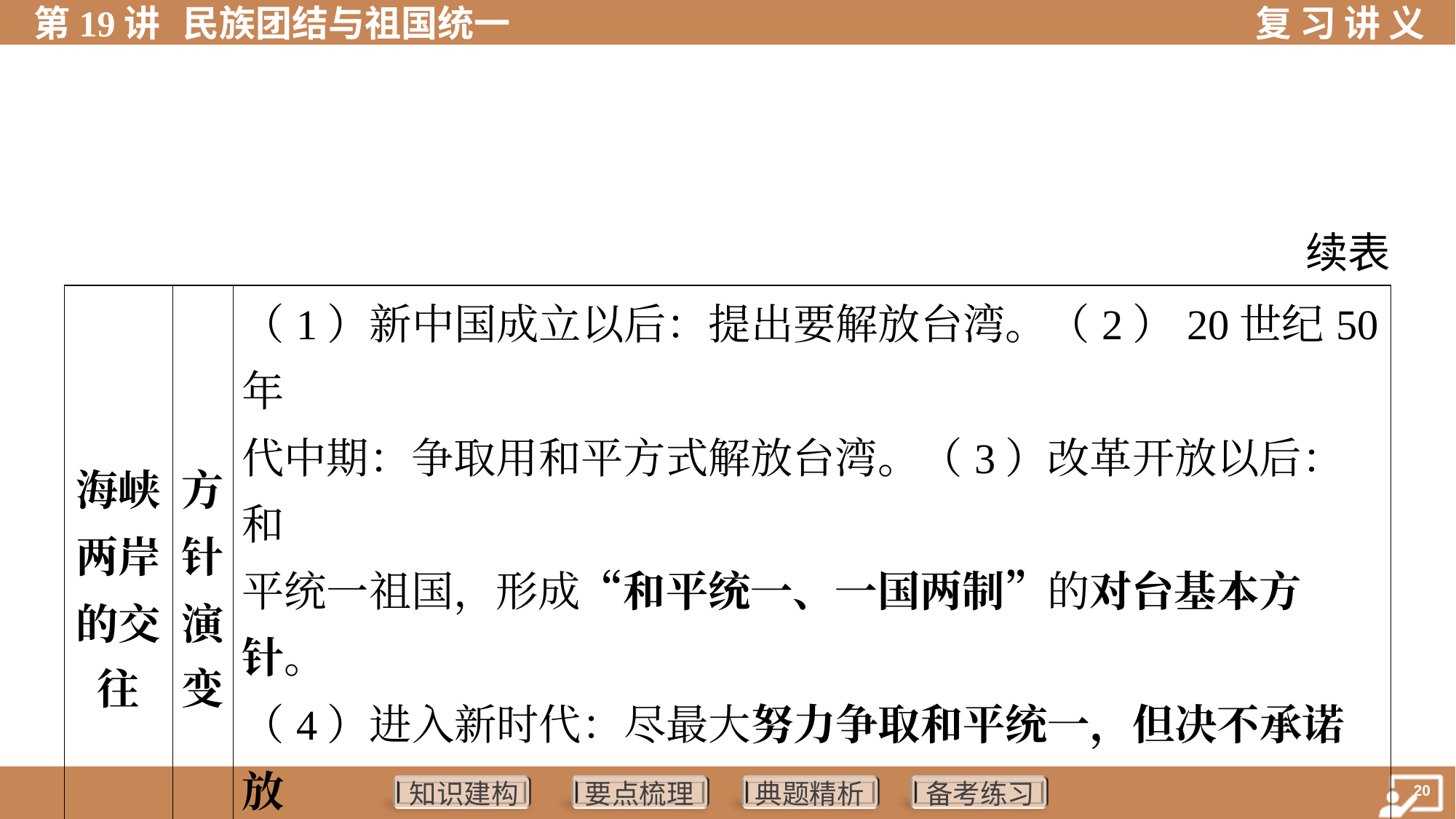

续表
| 海峡 两岸 的交 往 | 方 针 演 变 | （1）新中国成立以后：提出要解放台湾。（2）20世纪50年 代中期：争取用和平方式解放台湾。（3）改革开放以后：和 平统一祖国，形成“和平统一、一国两制”的对台基本方针。 （4）进入新时代：尽最大努力争取和平统一，但决不承诺放 弃使用武力 |  |  |
| --- | --- | --- | --- | --- |